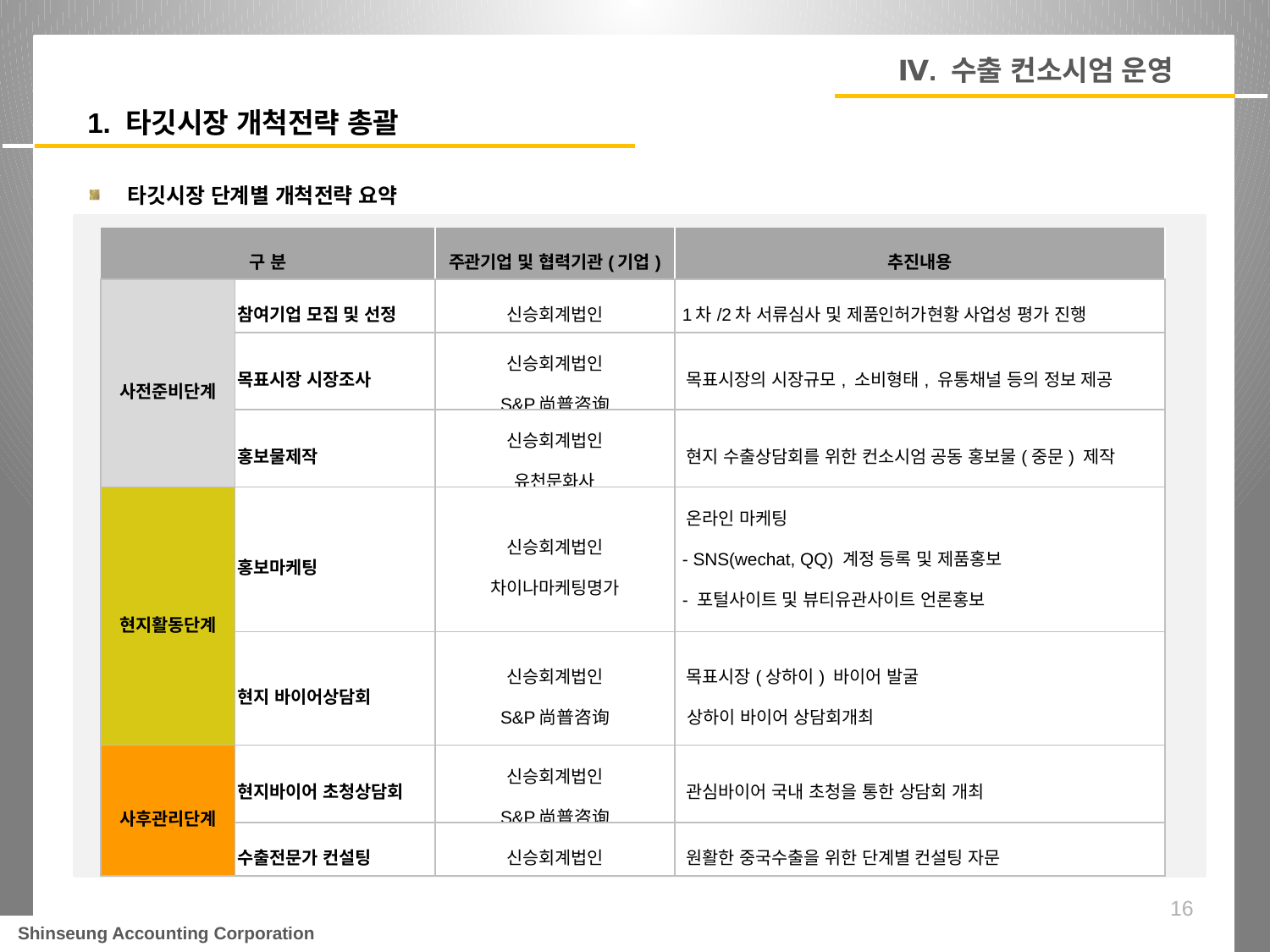

Ⅳ. 수출 컨소시엄 운영
1. 타깃시장 개척전략 총괄
타깃시장 단계별 개척전략 요약

| 구 분 |  | 주관기업 및 협력기관(기업) | 추진내용 |
| --- | --- | --- | --- |
| 사전준비단계 | 참여기업 모집 및 선정 | 신승회계법인 | 1차/2차 서류심사 및 제품인허가현황 사업성 평가 진행 |
|  | 목표시장 시장조사 | 신승회계법인 S&P尚普咨询 | 목표시장의 시장규모, 소비형태, 유통채널 등의 정보 제공 |
|  | 홍보물제작 | 신승회계법인 유천문화사 | 현지 수출상담회를 위한 컨소시엄 공동 홍보물(중문) 제작 |
| 현지활동단계 | 홍보마케팅 | 신승회계법인 차이나마케팅명가 | 온라인 마케팅 - SNS(wechat, QQ) 계정 등록 및 제품홍보 - 포털사이트 및 뷰티유관사이트 언론홍보 |
|  | 현지 바이어상담회 | 신승회계법인 S&P尚普咨询 | 목표시장(상하이) 바이어 발굴 상하이 바이어 상담회개최 |
| 사후관리단계 | 현지바이어 초청상담회 | 신승회계법인 S&P尚普咨询 | 관심바이어 국내 초청을 통한 상담회 개최 |
|  | 수출전문가 컨설팅 | 신승회계법인 | 원활한 중국수출을 위한 단계별 컨설팅 자문 |
16